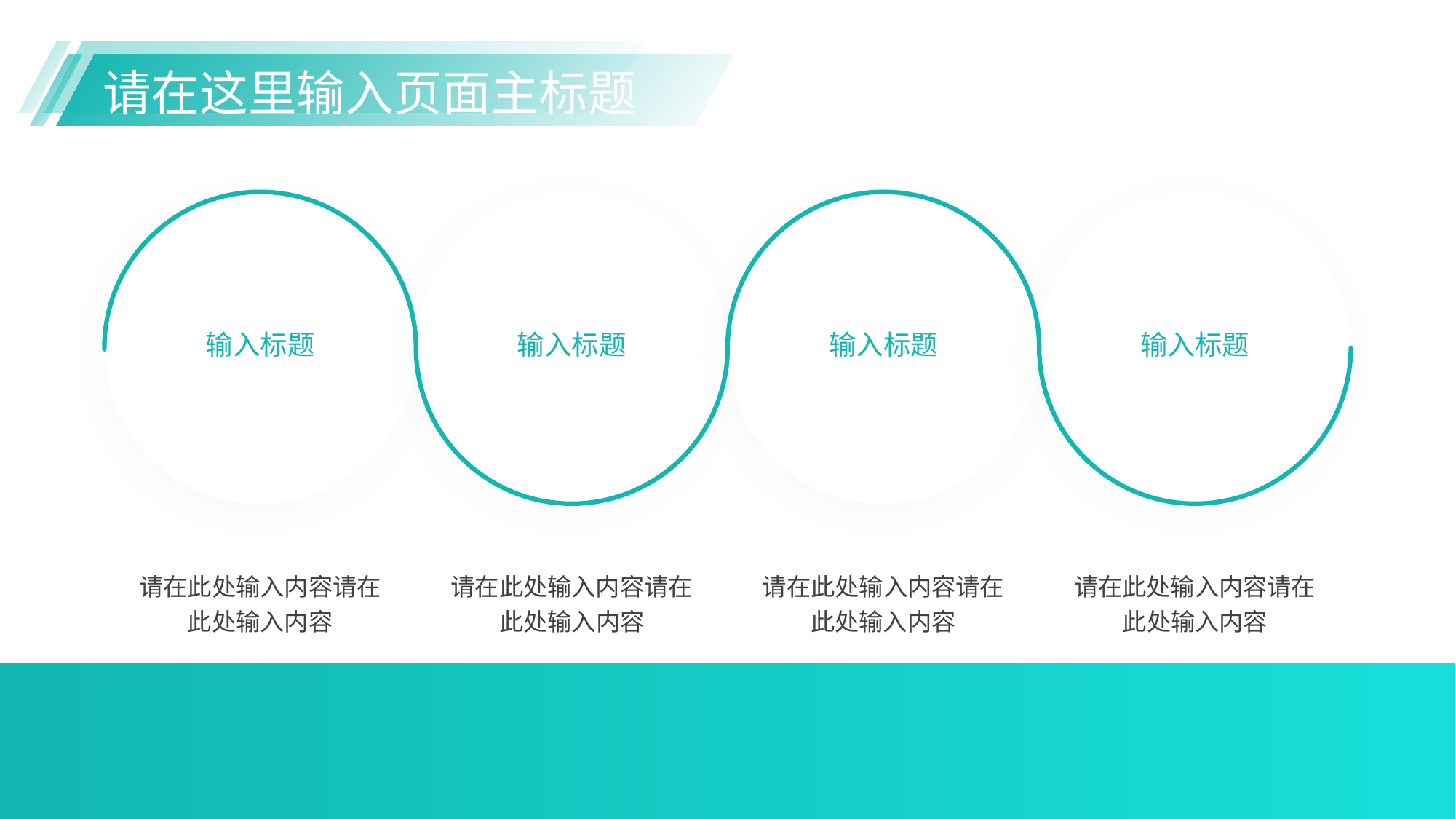

请在这里输入页面主标题

输入标题
输入标题

输入标题
输入标题
请在此处输入内容请在此处输入内容
请在此处输入内容请在此处输入内容
请在此处输入内容请在此处输入内容
请在此处输入内容请在此处输入内容